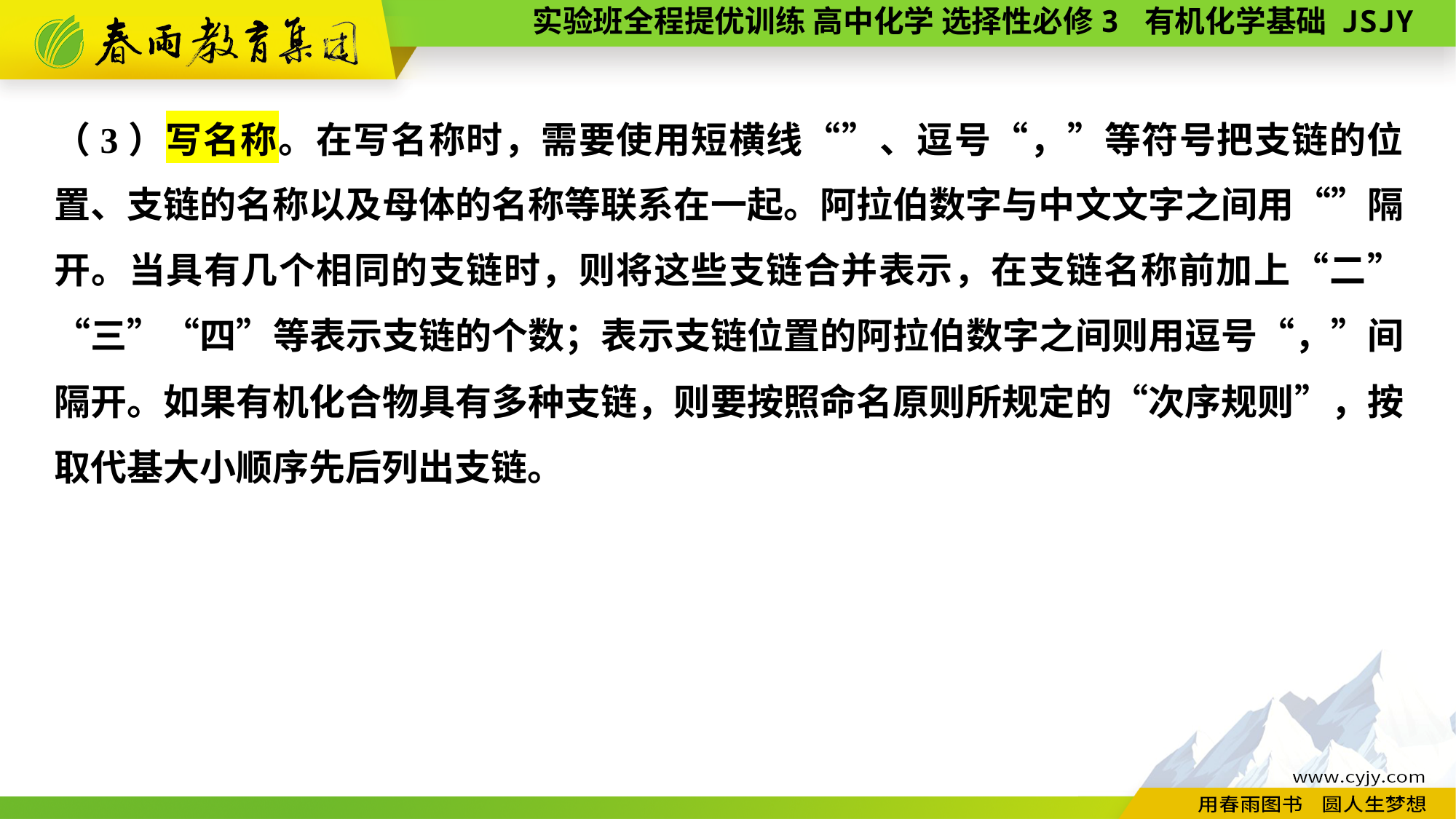

（3）写名称。在写名称时，需要使用短横线“”、逗号“，”等符号把支链的位置、支链的名称以及母体的名称等联系在一起。阿拉伯数字与中文文字之间用“”隔开。当具有几个相同的支链时，则将这些支链合并表示，在支链名称前加上“二”“三”“四”等表示支链的个数；表示支链位置的阿拉伯数字之间则用逗号“，”间隔开。如果有机化合物具有多种支链，则要按照命名原则所规定的“次序规则”，按取代基大小顺序先后列出支链。